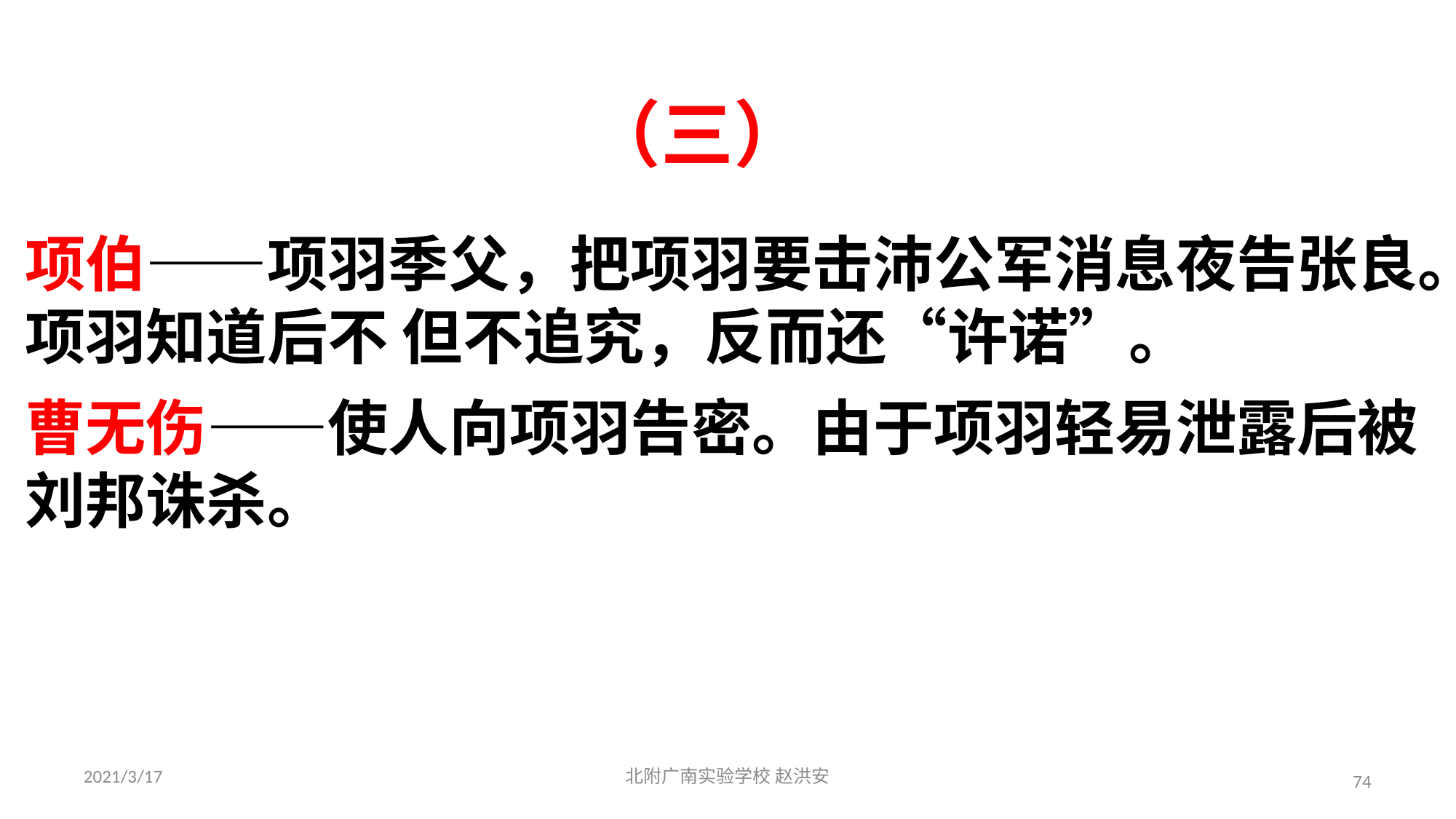

（三）
项伯——项羽季父，把项羽要击沛公军消息夜告张良。项羽知道后不 但不追究，反而还“许诺”。
曹无伤——使人向项羽告密。由于项羽轻易泄露后被刘邦诛杀。
2021/3/17
北附广南实验学校 赵洪安
74